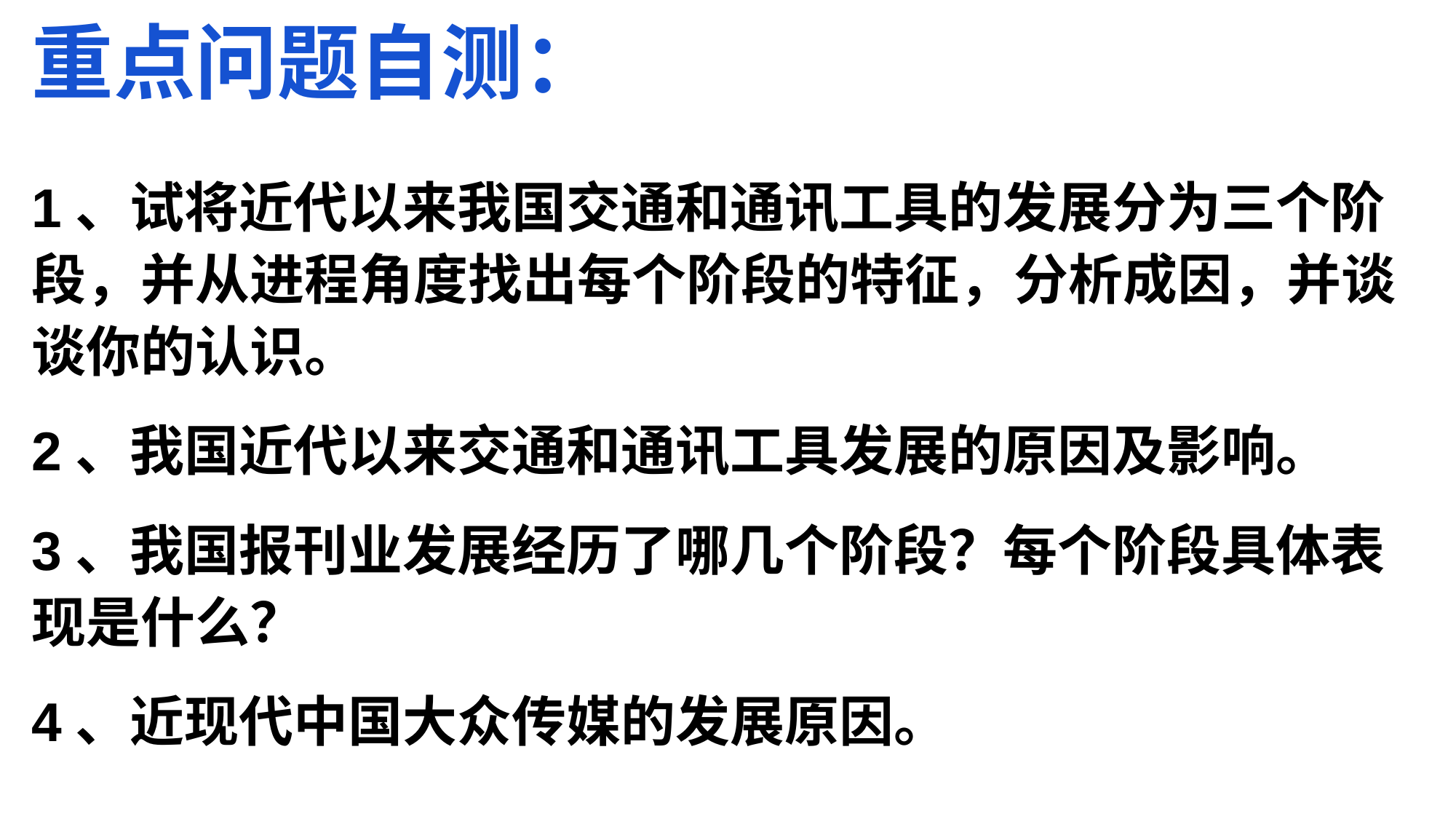

重点问题自测：
1、试将近代以来我国交通和通讯工具的发展分为三个阶段，并从进程角度找出每个阶段的特征，分析成因，并谈谈你的认识。
2、我国近代以来交通和通讯工具发展的原因及影响。
3、我国报刊业发展经历了哪几个阶段？每个阶段具体表现是什么？
4、近现代中国大众传媒的发展原因。